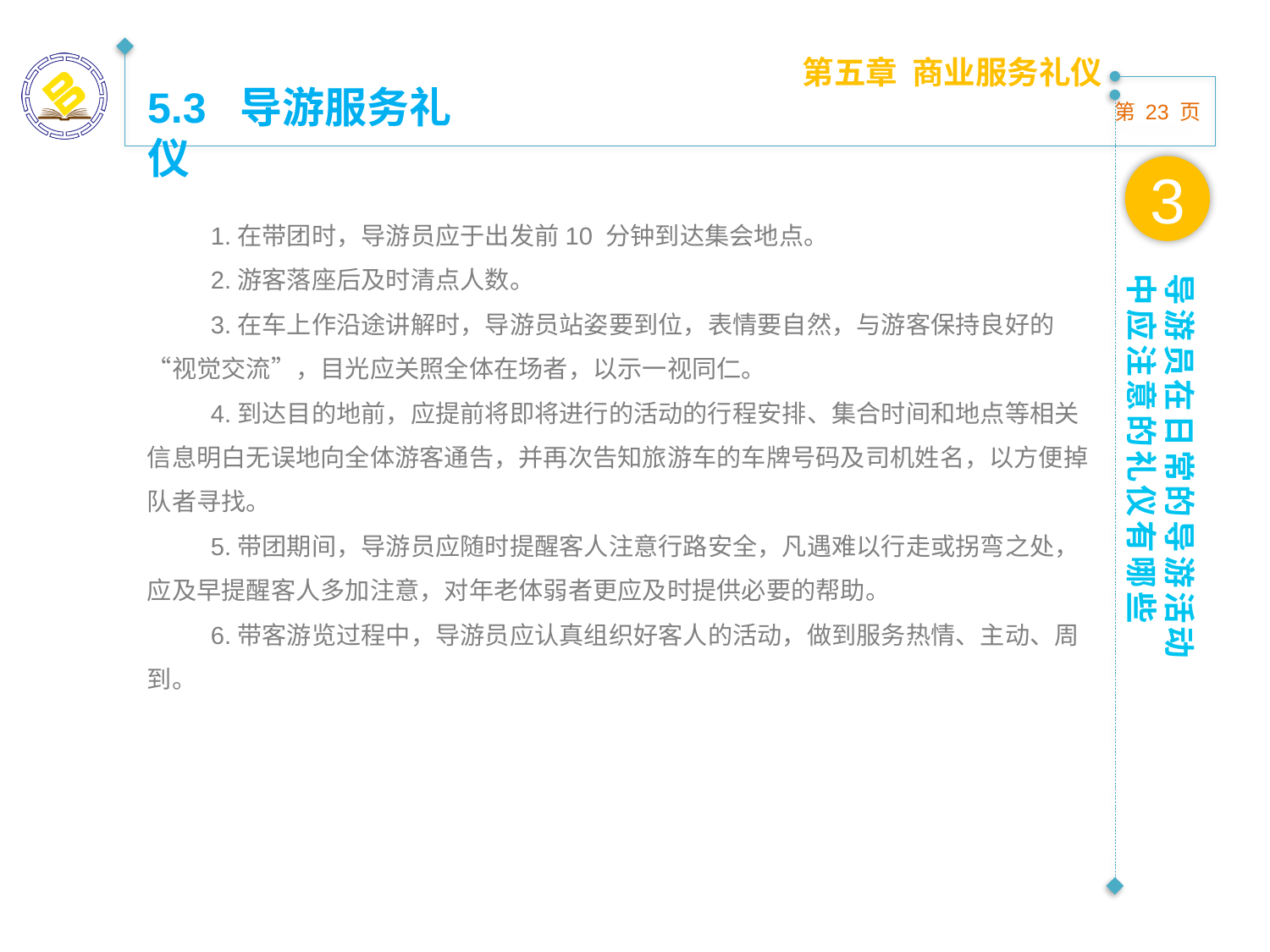

第五章  商业服务礼仪
5.3  导游服务礼仪
3
1.在带团时，导游员应于出发前10 分钟到达集会地点。
2.游客落座后及时清点人数。
3.在车上作沿途讲解时，导游员站姿要到位，表情要自然，与游客保持良好的“视觉交流”，目光应关照全体在场者，以示一视同仁。
4.到达目的地前，应提前将即将进行的活动的行程安排、集合时间和地点等相关信息明白无误地向全体游客通告，并再次告知旅游车的车牌号码及司机姓名，以方便掉队者寻找。
5.带团期间，导游员应随时提醒客人注意行路安全，凡遇难以行走或拐弯之处，应及早提醒客人多加注意，对年老体弱者更应及时提供必要的帮助。
6.带客游览过程中，导游员应认真组织好客人的活动，做到服务热情、主动、周到。
导游员在日常的导游活动中应注意的礼仪有哪些